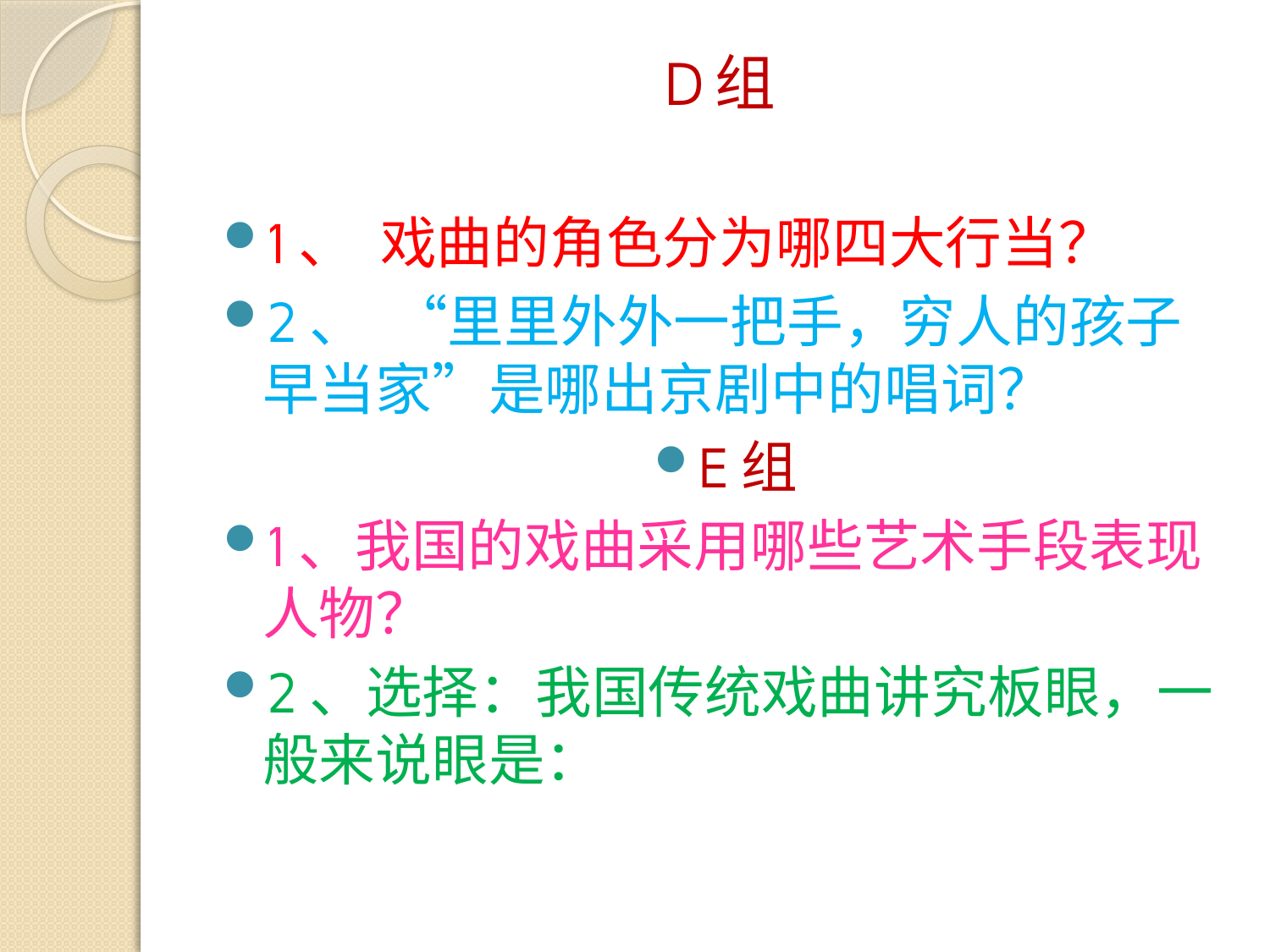

# D组
1、  戏曲的角色分为哪四大行当？
2、  “里里外外一把手，穷人的孩子早当家”是哪出京剧中的唱词？
E组
1、我国的戏曲采用哪些艺术手段表现人物？
2、选择：我国传统戏曲讲究板眼，一般来说眼是：